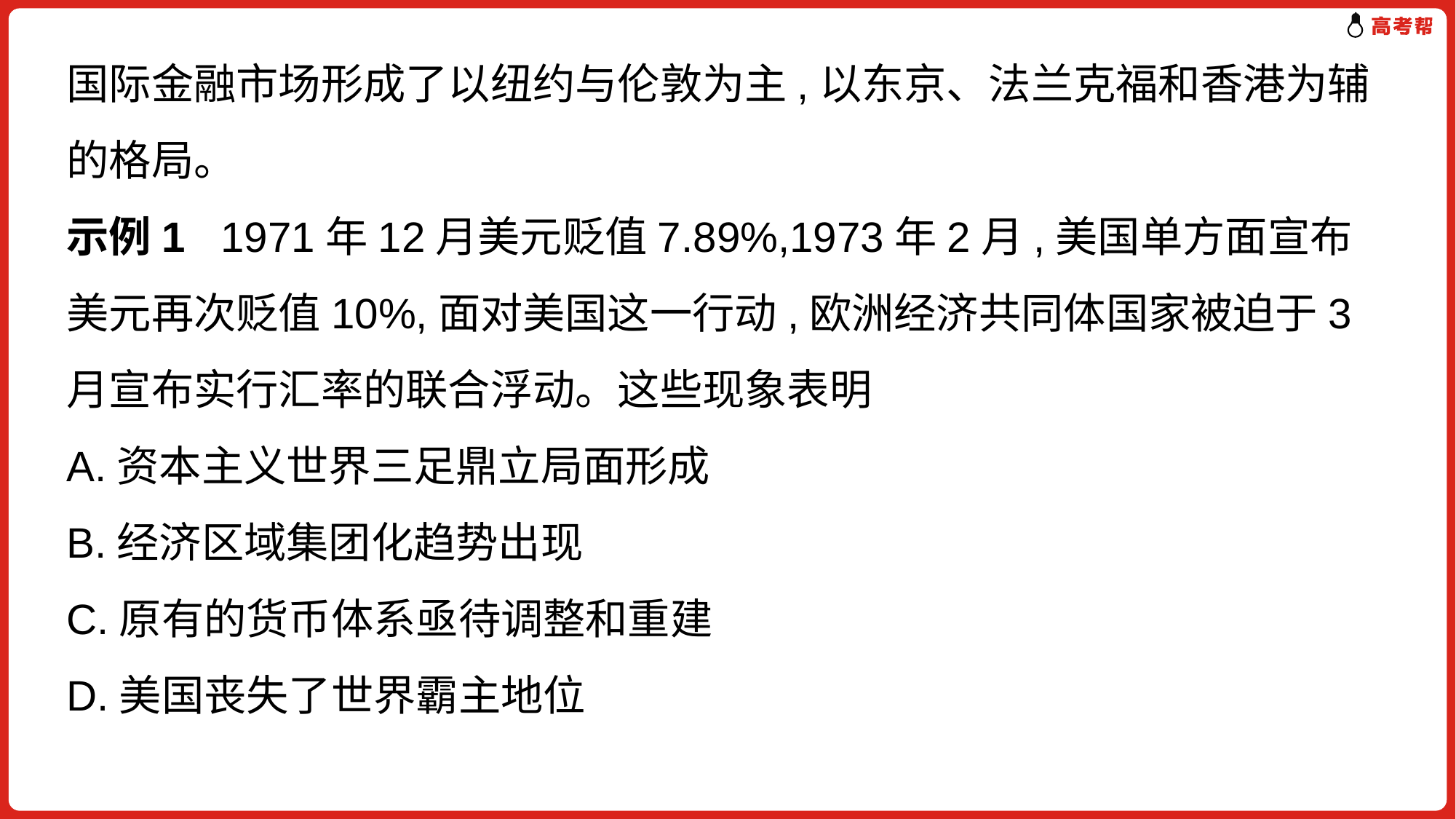

国际金融市场形成了以纽约与伦敦为主,以东京、法兰克福和香港为辅的格局。
示例1   1971年12月美元贬值7.89%,1973年2月,美国单方面宣布美元再次贬值10%,面对美国这一行动,欧洲经济共同体国家被迫于3月宣布实行汇率的联合浮动。这些现象表明
A.资本主义世界三足鼎立局面形成
B.经济区域集团化趋势出现
C.原有的货币体系亟待调整和重建
D.美国丧失了世界霸主地位